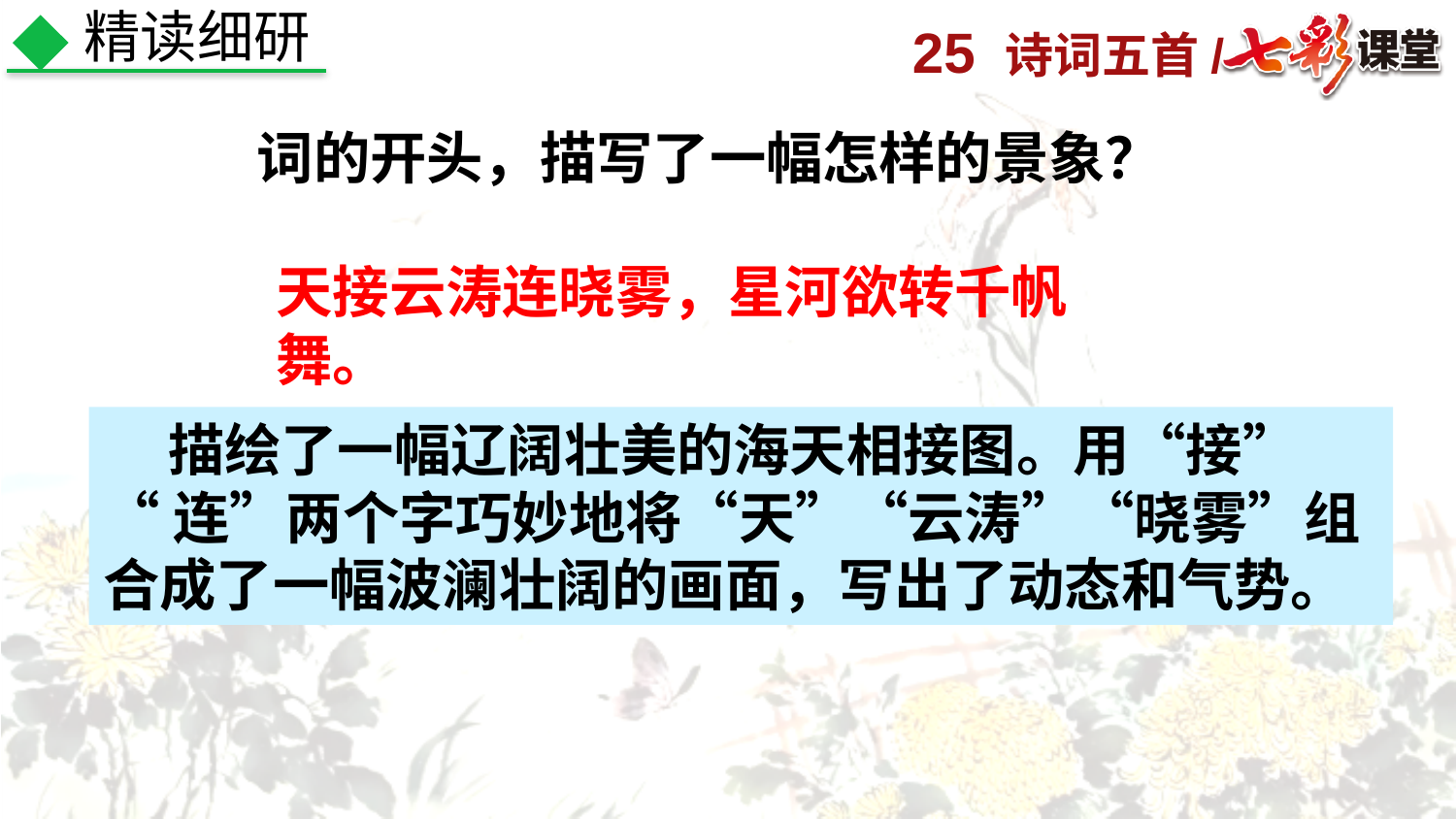

精读细研

词的开头，描写了一幅怎样的景象？
天接云涛连晓雾，星河欲转千帆舞。
    描绘了一幅辽阔壮美的海天相接图。用“接”
“连”两个字巧妙地将“天”“云涛”“晓雾”组合成了一幅波澜壮阔的画面，写出了动态和气势。